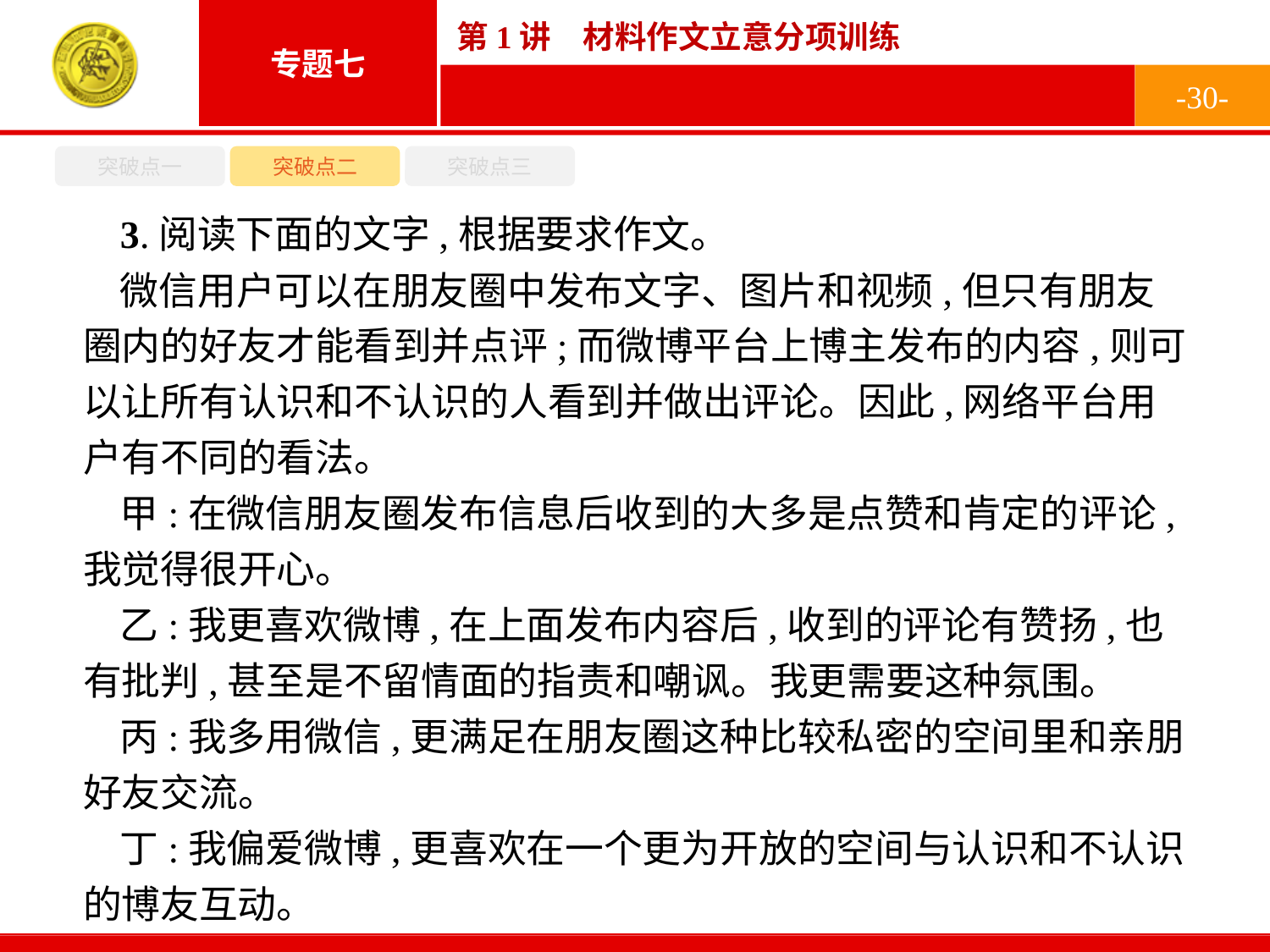

-30-
突破点一
突破点二
突破点三
3.阅读下面的文字,根据要求作文。
微信用户可以在朋友圈中发布文字、图片和视频,但只有朋友圈内的好友才能看到并点评;而微博平台上博主发布的内容,则可以让所有认识和不认识的人看到并做出评论。因此,网络平台用户有不同的看法。
甲:在微信朋友圈发布信息后收到的大多是点赞和肯定的评论,我觉得很开心。
乙:我更喜欢微博,在上面发布内容后,收到的评论有赞扬,也有批判,甚至是不留情面的指责和嘲讽。我更需要这种氛围。
丙:我多用微信,更满足在朋友圈这种比较私密的空间里和亲朋好友交流。
丁:我偏爱微博,更喜欢在一个更为开放的空间与认识和不认识的博友互动。